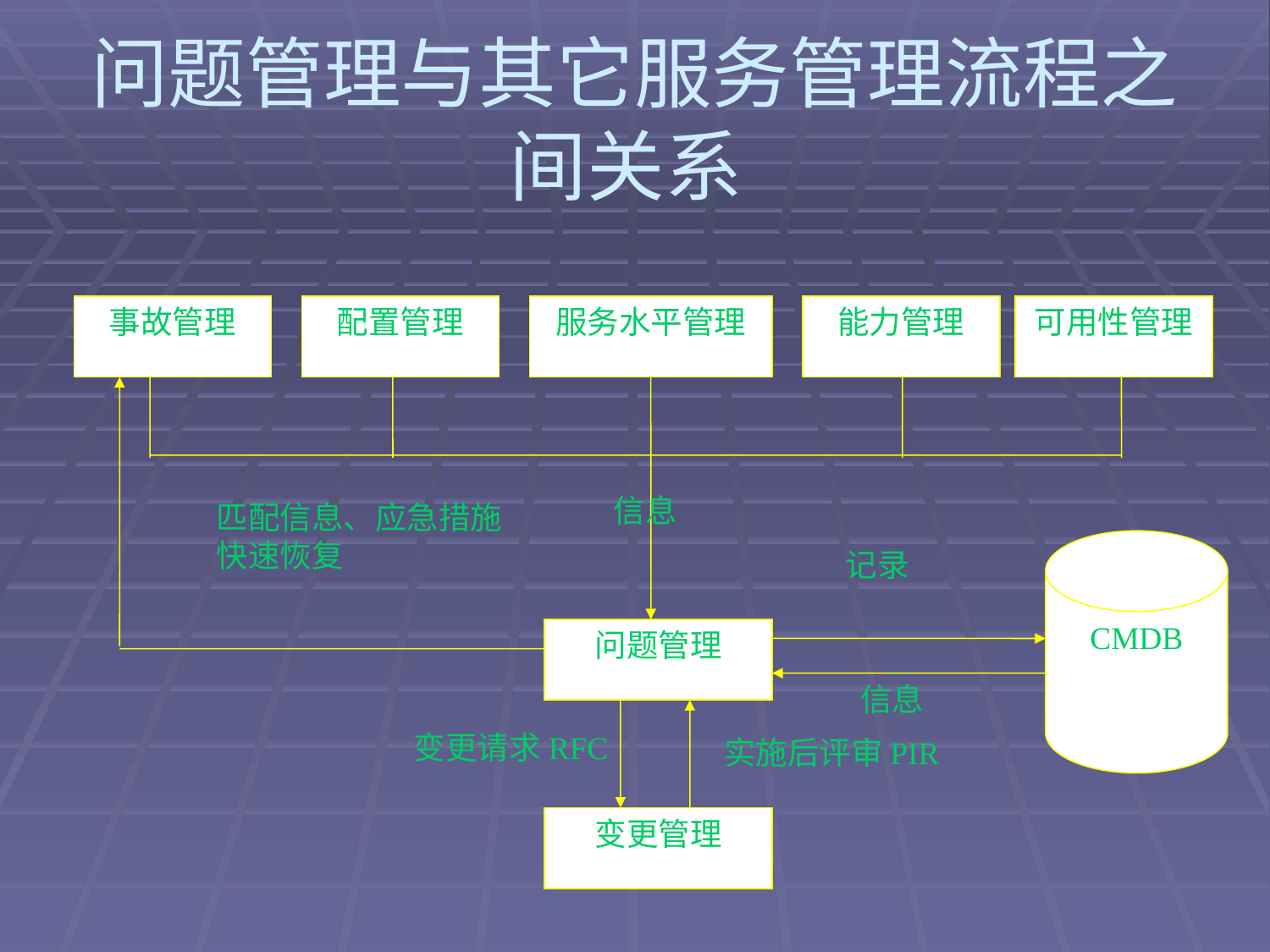

# 问题管理与其它服务管理流程之间关系
事故管理
配置管理
服务水平管理
能力管理
可用性管理

CMDB
问题管理

变更管理
信息
匹配信息、应急措施
快速恢复
记录
信息
变更请求RFC
实施后评审PIR